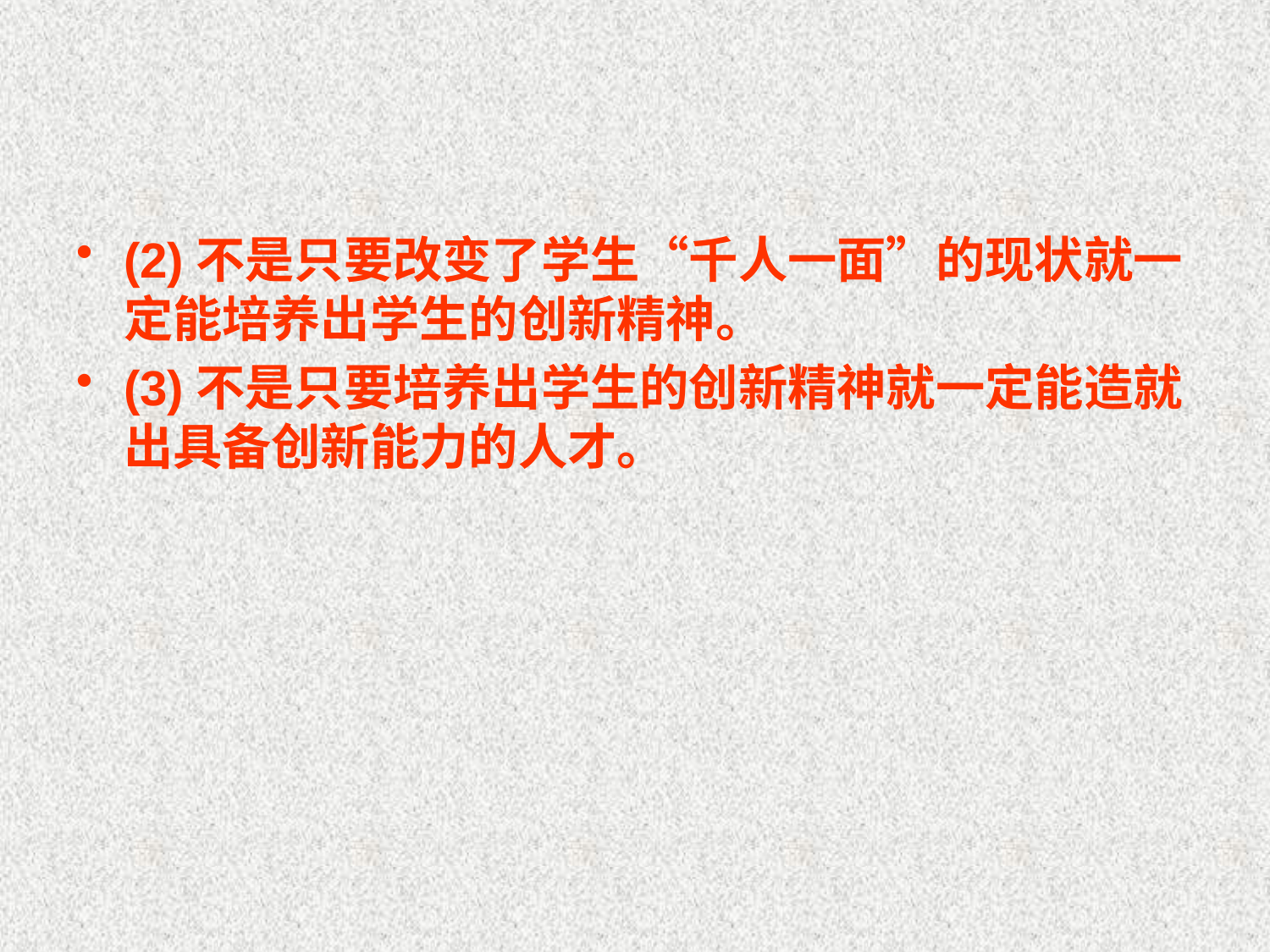

#
(2)不是只要改变了学生“千人一面”的现状就一定能培养出学生的创新精神。
(3)不是只要培养出学生的创新精神就一定能造就出具备创新能力的人才。